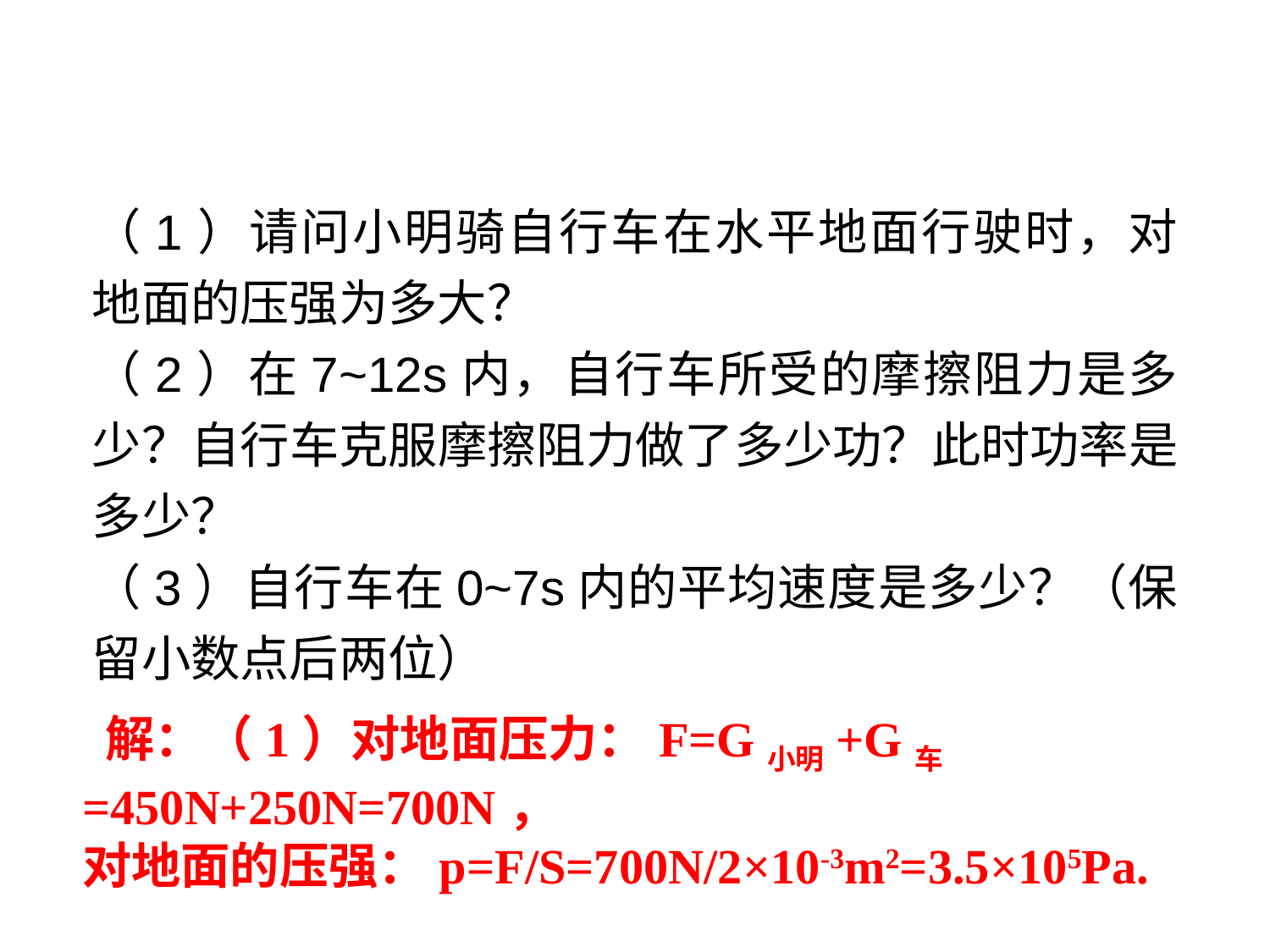

（1）请问小明骑自行车在水平地面行驶时，对地面的压强为多大？
（2）在7~12s内，自行车所受的摩擦阻力是多少？自行车克服摩擦阻力做了多少功？此时功率是多少？
（3）自行车在0~7s内的平均速度是多少？（保留小数点后两位）
 解：（1）对地面压力：F=G小明+G车=450N+250N=700N，
对地面的压强：p=F/S=700N/2×10-3m2=3.5×105Pa.